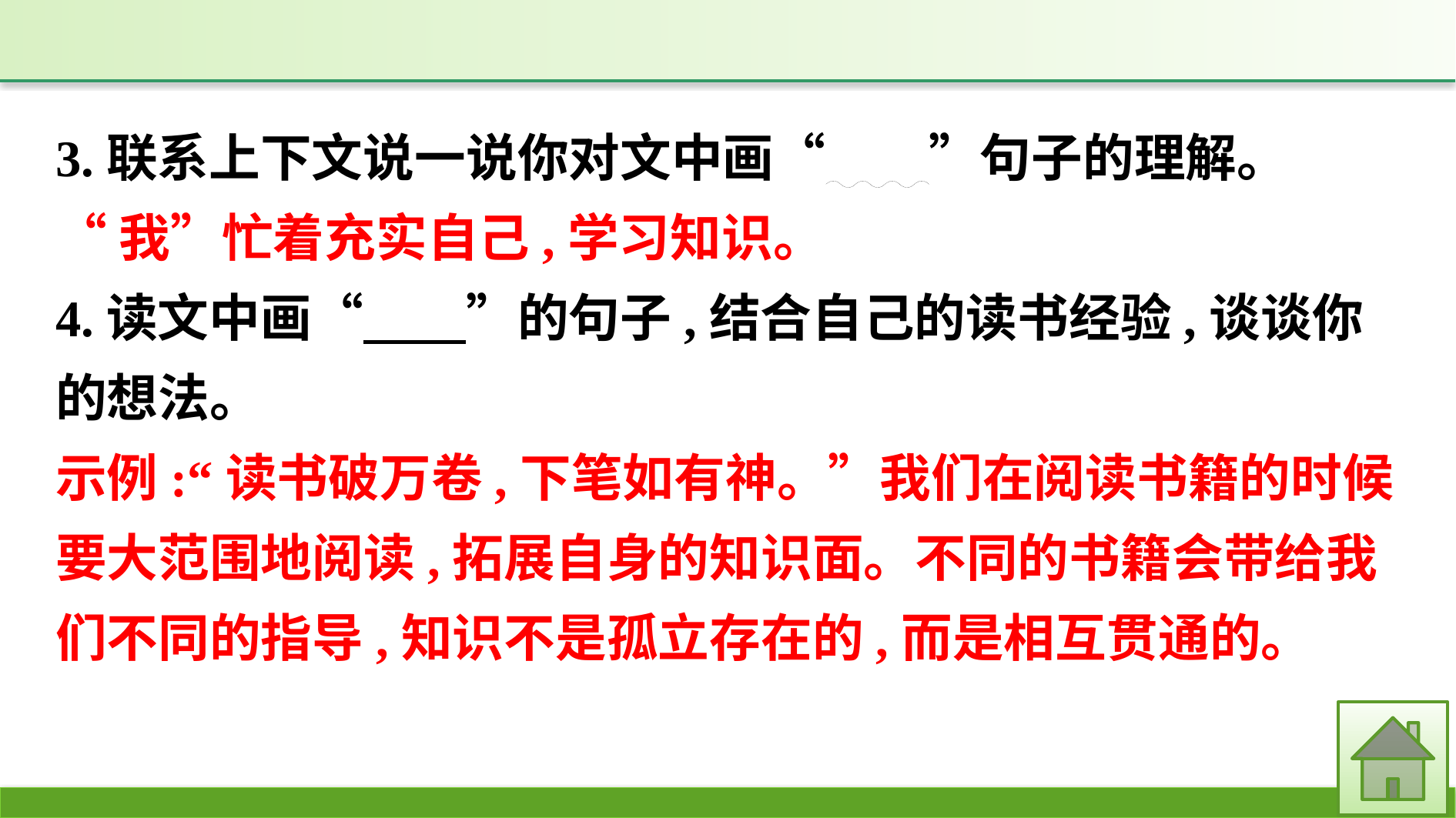

3.联系上下文说一说你对文中画“　　”句子的理解。
“我”忙着充实自己,学习知识。
4.读文中画“　　”的句子,结合自己的读书经验,谈谈你的想法。
示例:“读书破万卷,下笔如有神。”我们在阅读书籍的时候要大范围地阅读,拓展自身的知识面。不同的书籍会带给我们不同的指导,知识不是孤立存在的,而是相互贯通的。